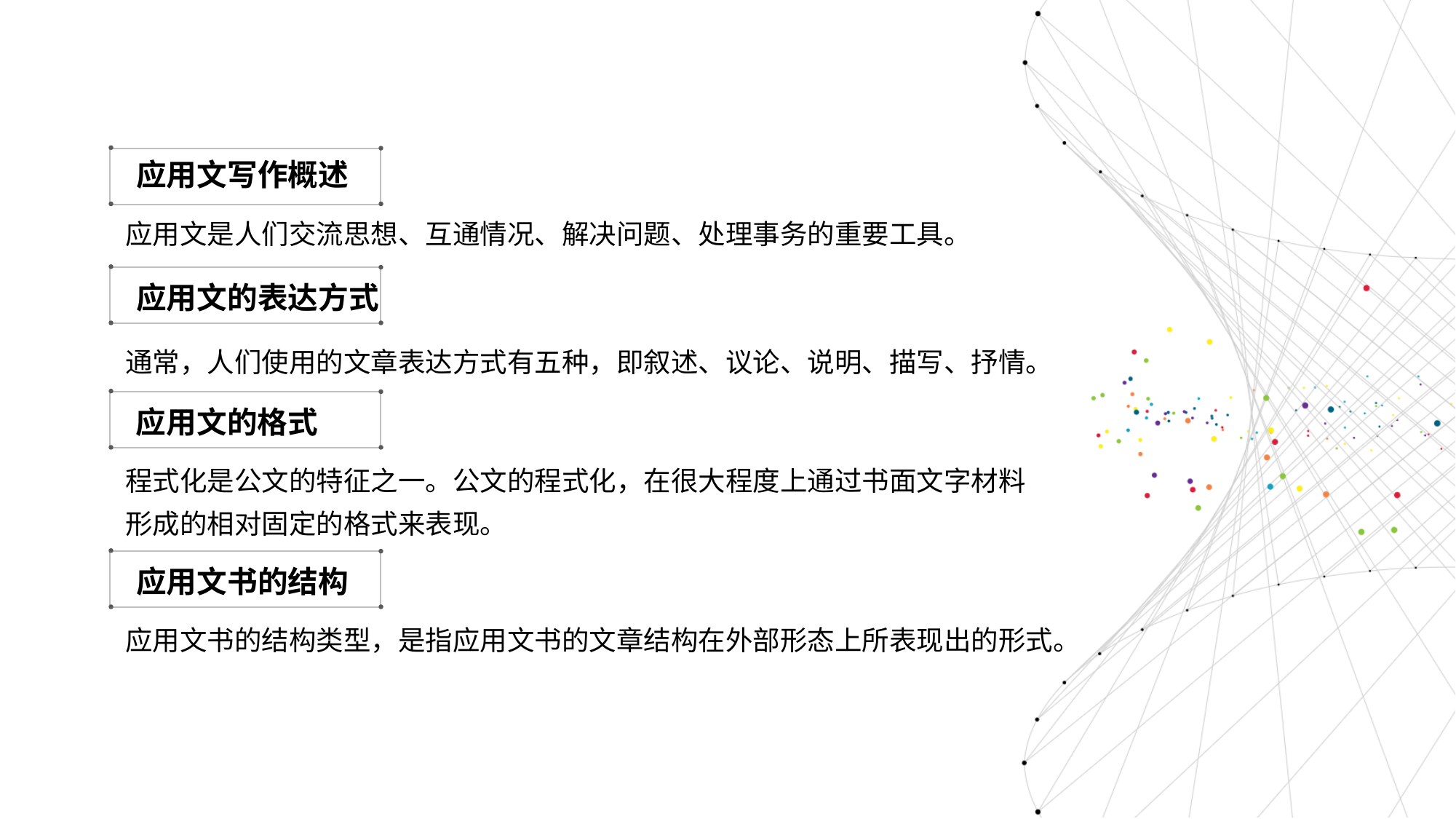

应用文写作概述
应用文是人们交流思想、互通情况、解决问题、处理事务的重要工具。

应用文的表达方式
通常，人们使用的文章表达方式有五种，即叙述、议论、说明、描写、抒情。

应用文的格式
程式化是公文的特征之一。公文的程式化，在很大程度上通过书面文字材料形成的相对固定的格式来表现。

应用文书的结构
应用文书的结构类型，是指应用文书的文章结构在外部形态上所表现出的形式。